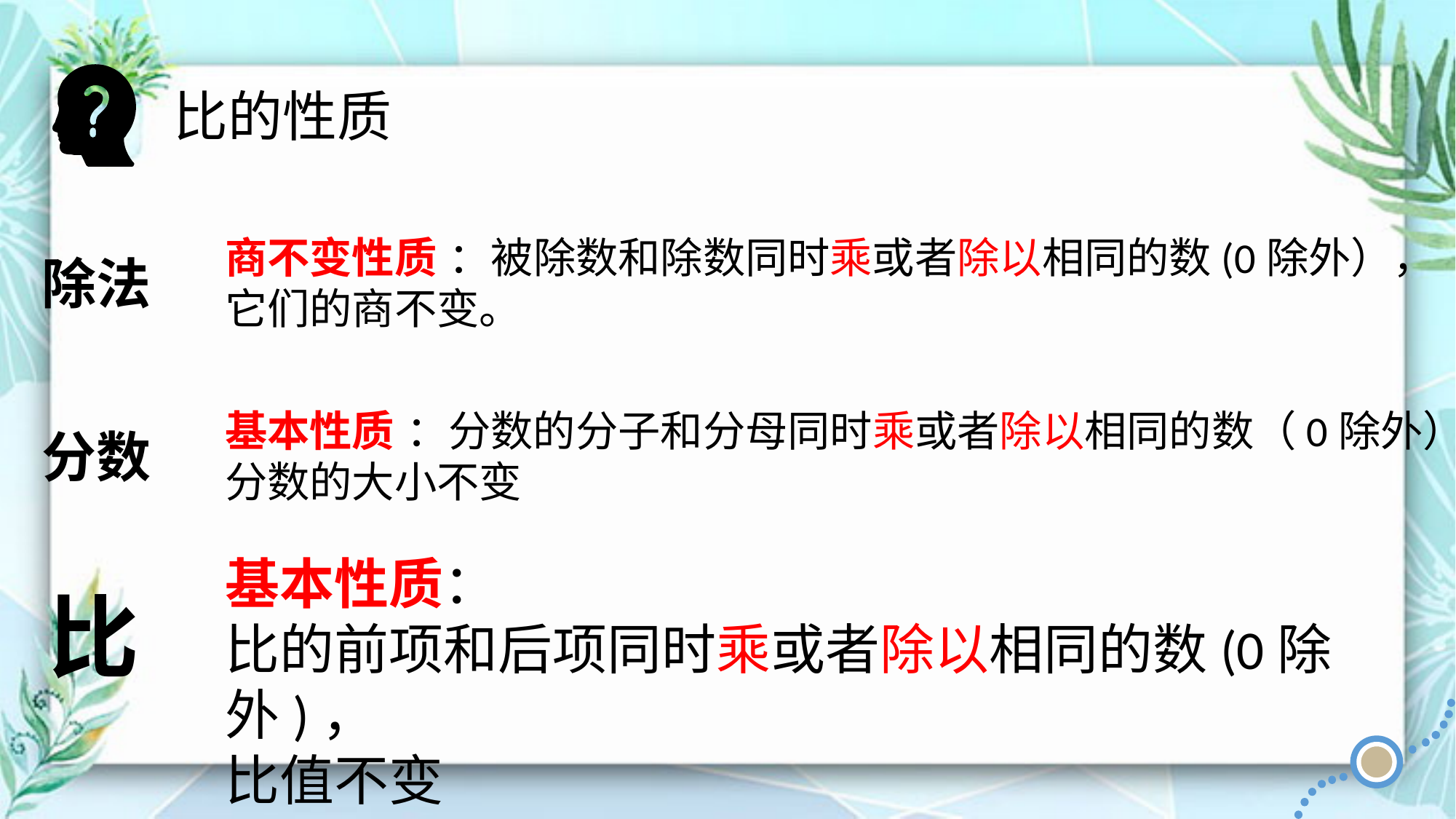

比的性质
商不变性质 ：被除数和除数同时乘或者除以相同的数(0除外），它们的商不变。
除法
基本性质 ：分数的分子和分母同时乘或者除以相同的数（0除外）分数的大小不变
分数
基本性质：
比的前项和后项同时乘或者除以相同的数(0除外)，
比值不变
比